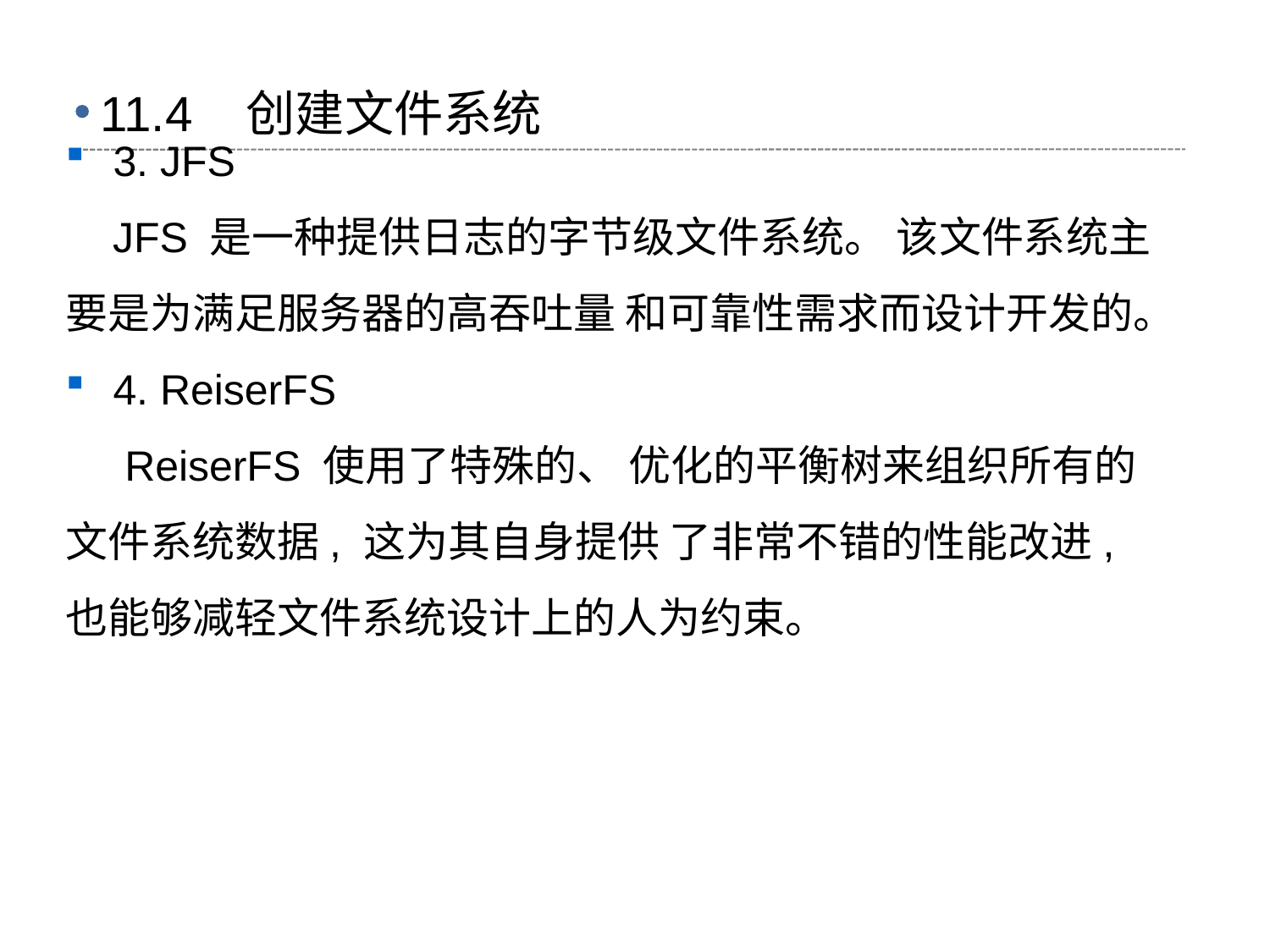

# 11.4   创建文件系统

3. JFS
    JFS 是一种提供日志的字节级文件系统。 该文件系统主要是为满足服务器的高吞吐量 和可靠性需求而设计开发的。
4. ReiserFS
     ReiserFS 使用了特殊的、 优化的平衡树来组织所有的文件系统数据, 这为其自身提供 了非常不错的性能改进, 也能够减轻文件系统设计上的人为约束。